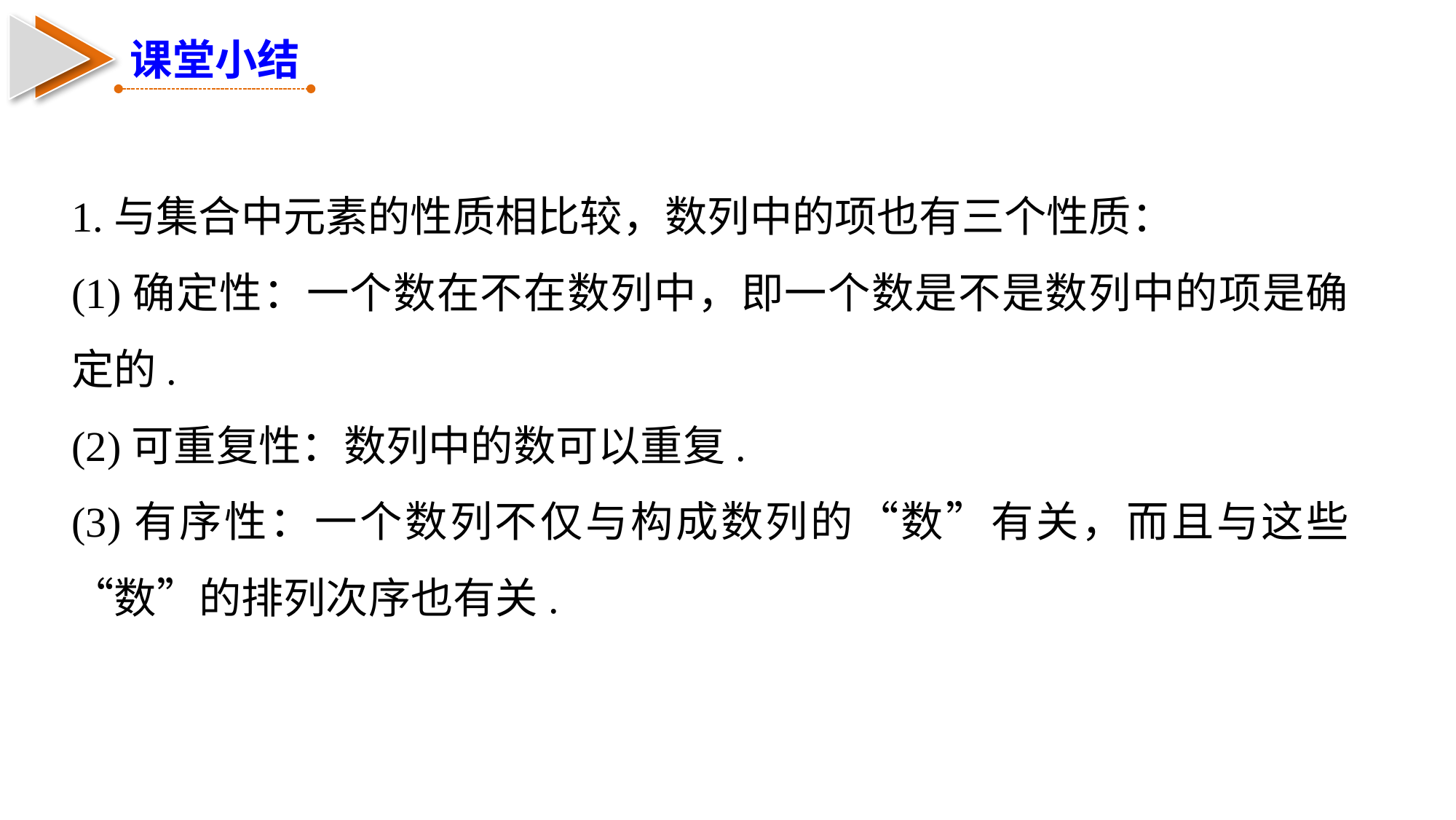

课堂小结
1.与集合中元素的性质相比较，数列中的项也有三个性质：
(1)确定性：一个数在不在数列中，即一个数是不是数列中的项是确定的.
(2)可重复性：数列中的数可以重复.
(3)有序性：一个数列不仅与构成数列的“数”有关，而且与这些“数”的排列次序也有关.